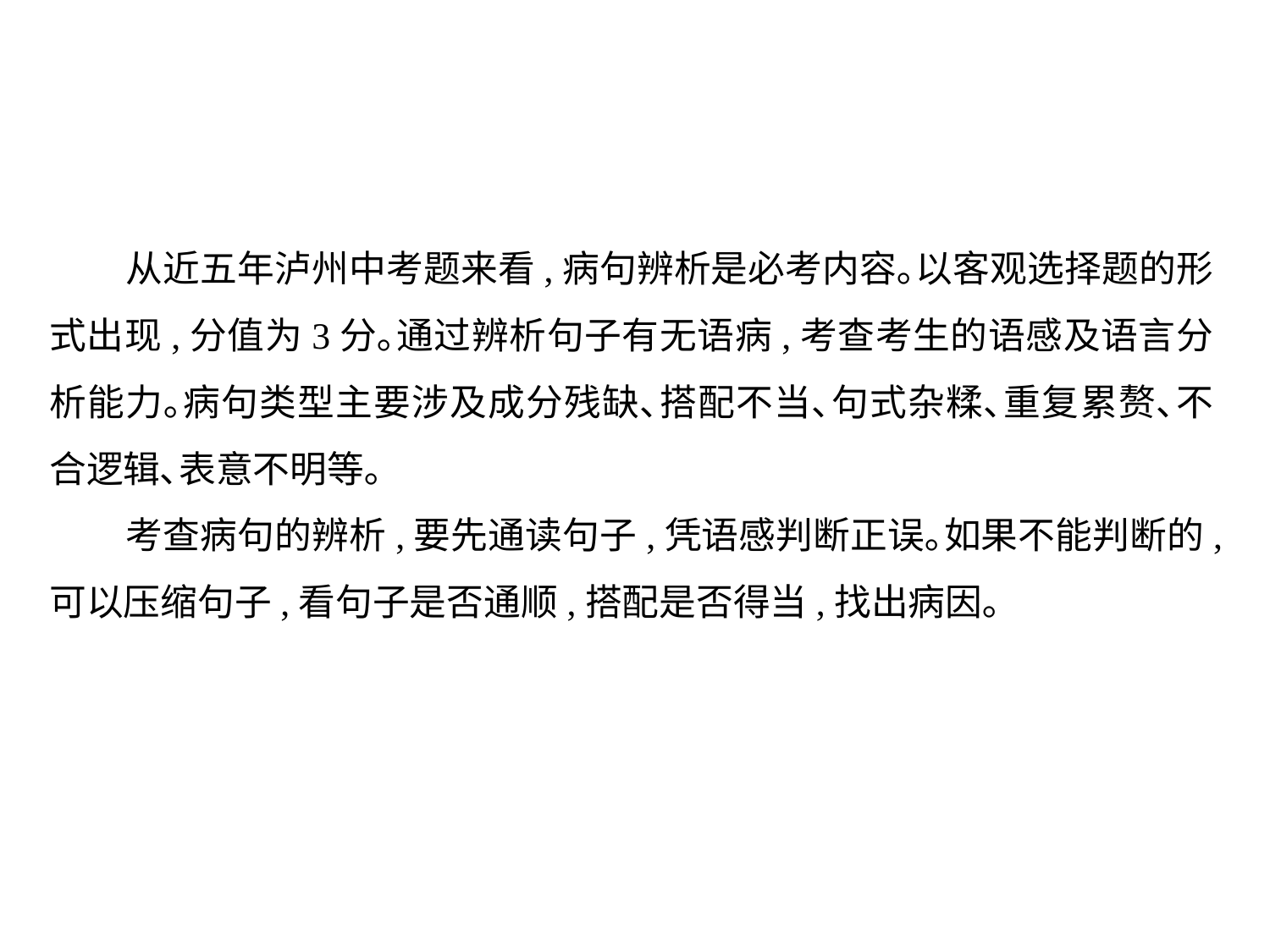

从近五年泸州中考题来看,病句辨析是必考内容｡以客观选择题的形式出现,分值为3分｡通过辨析句子有无语病,考查考生的语感及语言分析能力｡病句类型主要涉及成分残缺､搭配不当､句式杂糅､重复累赘､不合逻辑､表意不明等｡
        考查病句的辨析,要先通读句子,凭语感判断正误｡如果不能判断的,可以压缩句子,看句子是否通顺,搭配是否得当,找出病因｡